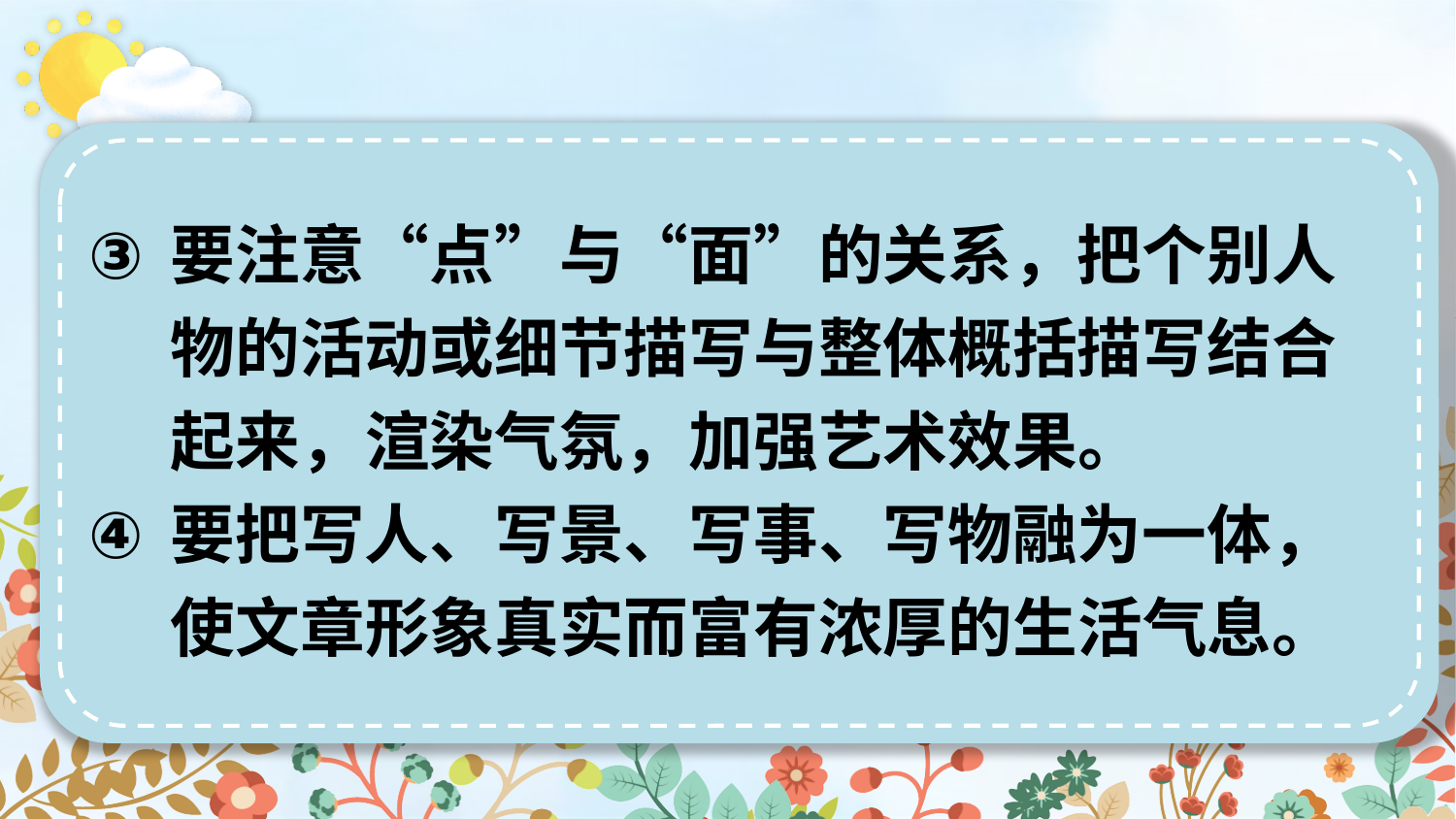

要注意“点”与“面”的关系，把个别人物的活动或细节描写与整体概括描写结合起来，渲染气氛，加强艺术效果。
要把写人、写景、写事、写物融为一体，使文章形象真实而富有浓厚的生活气息。